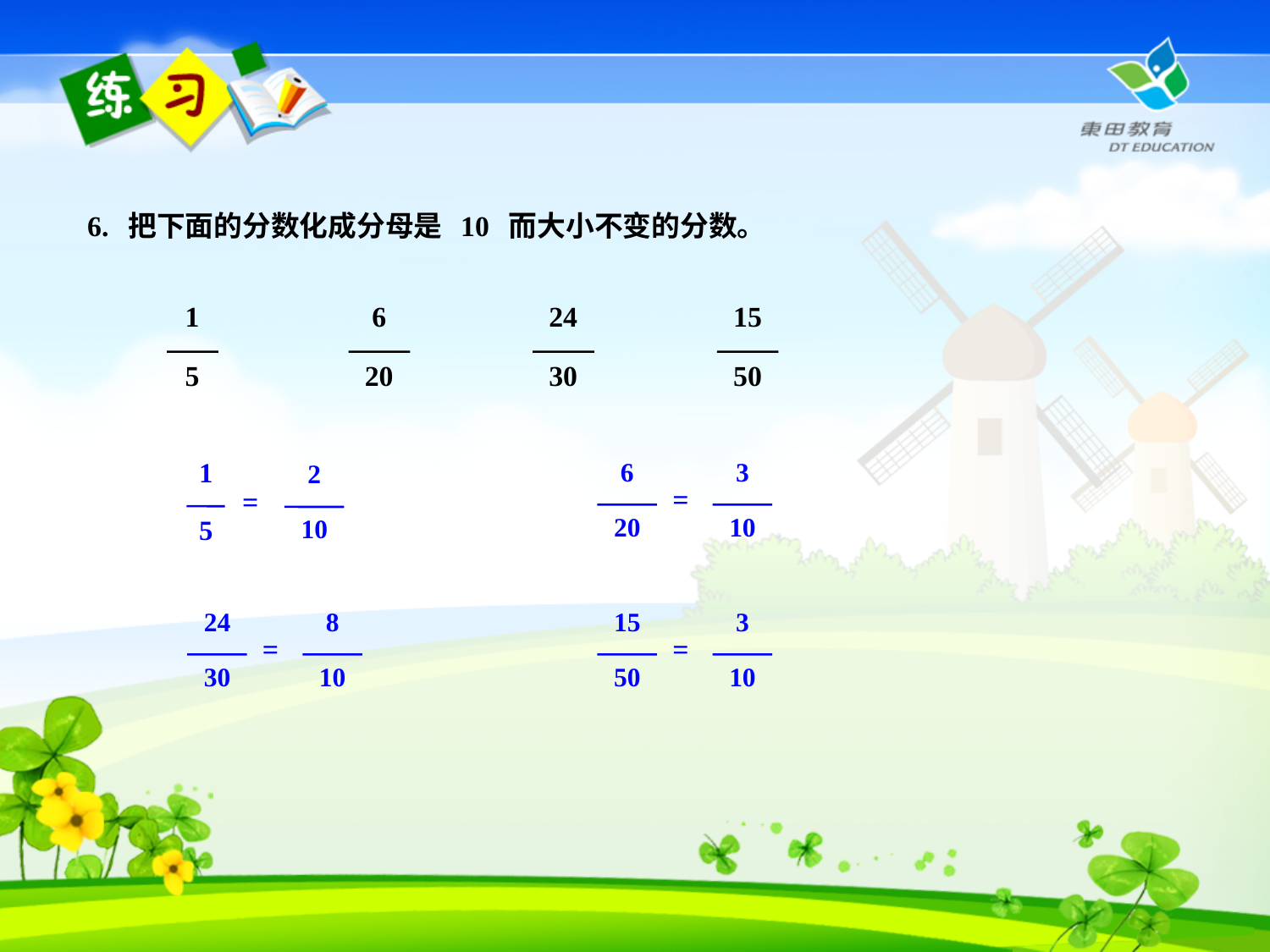

6. 把下面的分数化成分母是 10 而大小不变的分数。
1
5

6
20

24
30

15
50

1
5

2
10

=
6
20

3
10

=
24
30

8
10

=
15
50

3
10

=